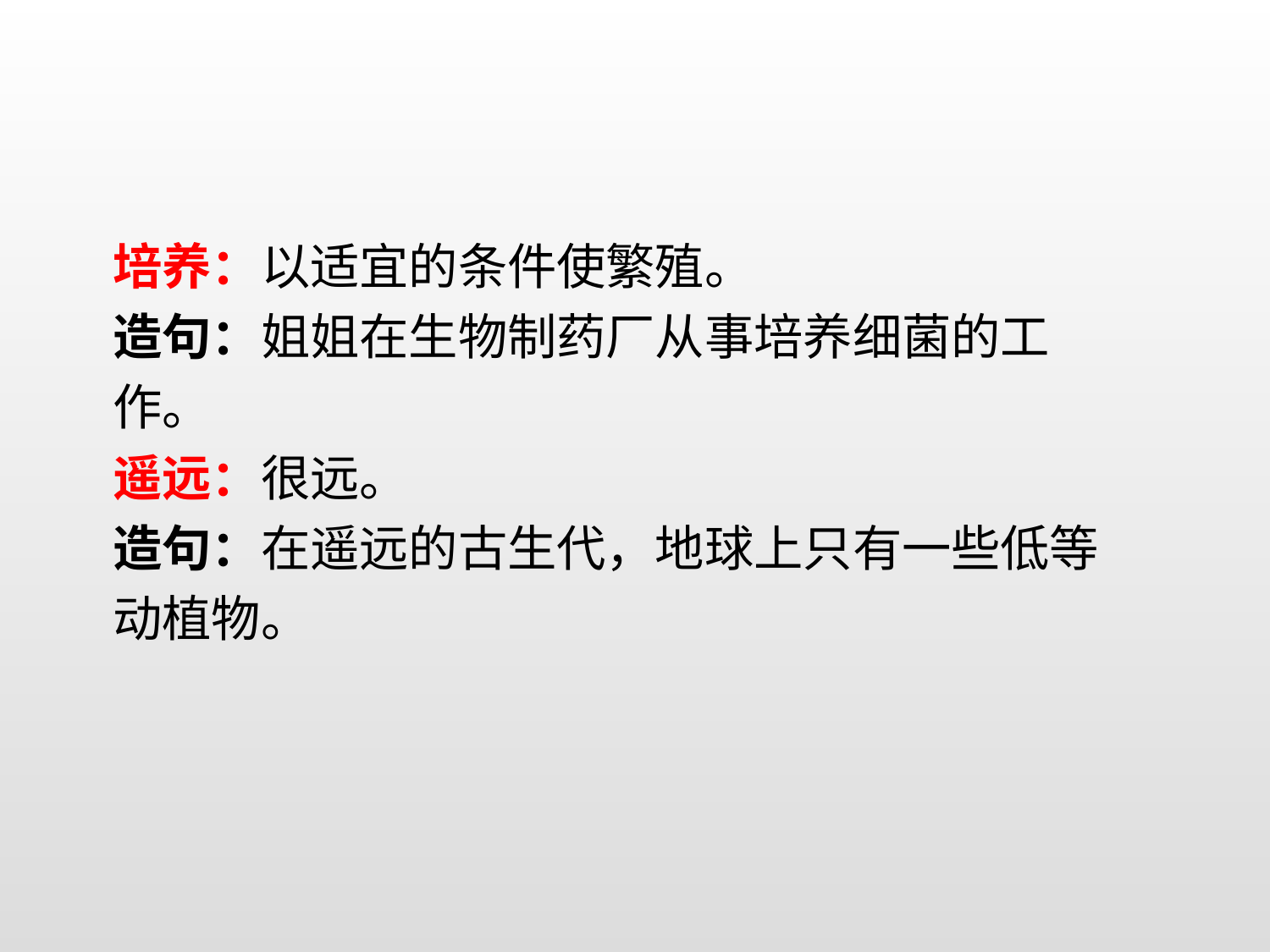

培养：以适宜的条件使繁殖。
造句：姐姐在生物制药厂从事培养细菌的工作。
遥远：很远。
造句：在遥远的古生代，地球上只有一些低等动植物。